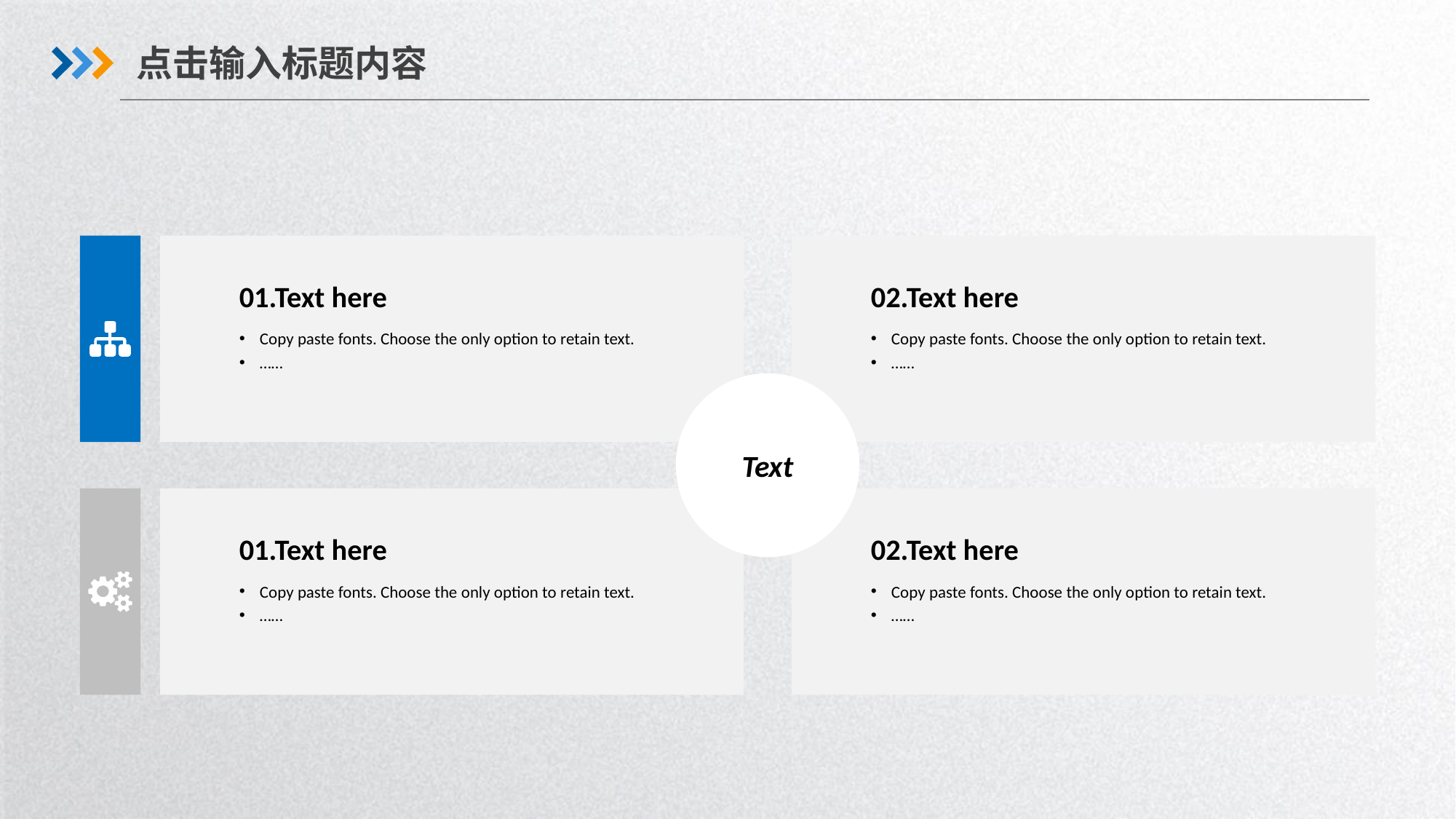

点击输入标题内容

01.Text here
Copy paste fonts. Choose the only option to retain text.
……

02.Text here
Copy paste fonts. Choose the only option to retain text.
……

Text

01.Text here
Copy paste fonts. Choose the only option to retain text.
……

02.Text here
Copy paste fonts. Choose the only option to retain text.
……